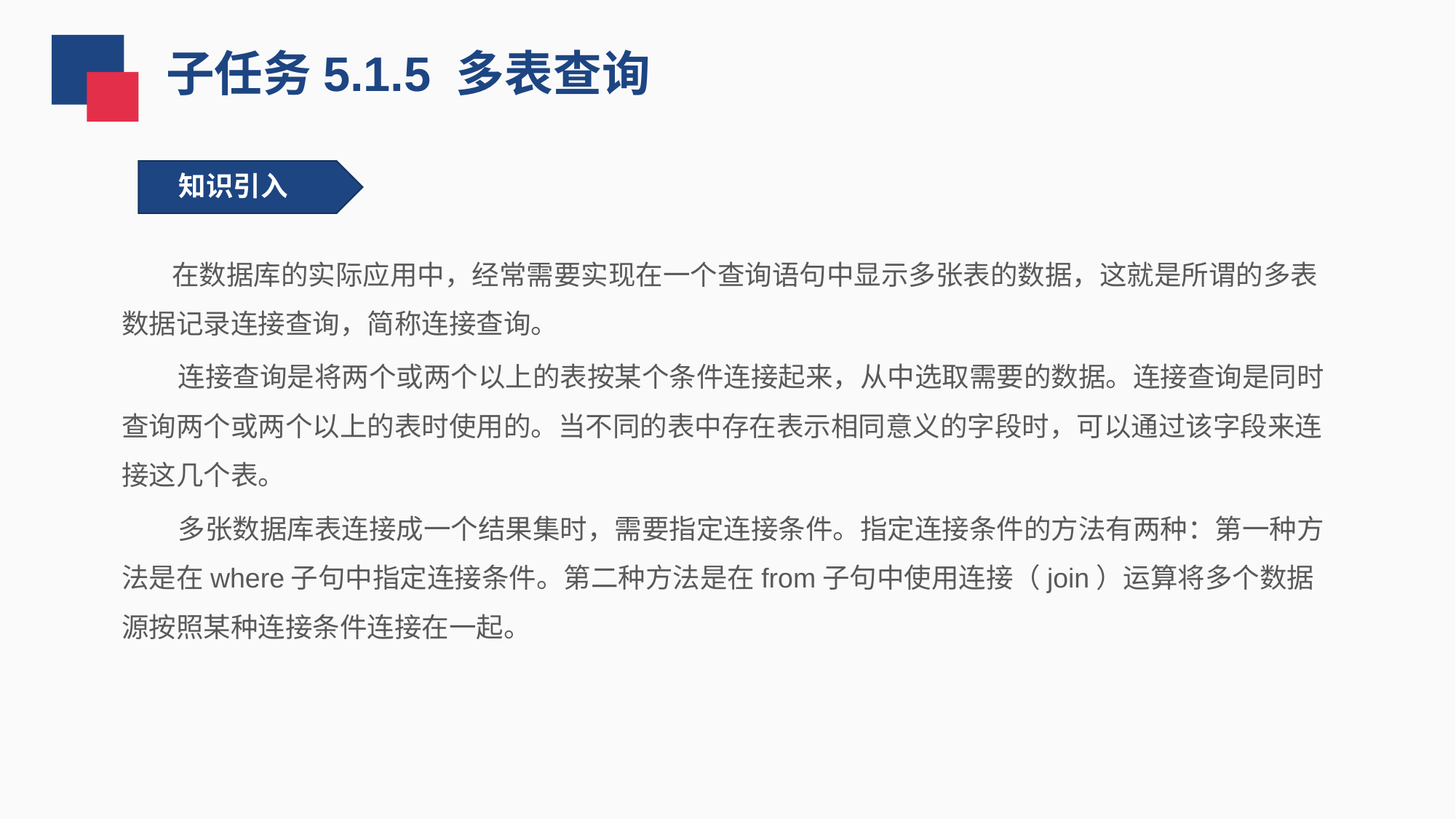

子任务5.1.5 多表查询

知识引入
       在数据库的实际应用中，经常需要实现在一个查询语句中显示多张表的数据，这就是所谓的多表数据记录连接查询，简称连接查询。
        连接查询是将两个或两个以上的表按某个条件连接起来，从中选取需要的数据。连接查询是同时查询两个或两个以上的表时使用的。当不同的表中存在表示相同意义的字段时，可以通过该字段来连接这几个表。
        多张数据库表连接成一个结果集时，需要指定连接条件。指定连接条件的方法有两种：第一种方法是在where子句中指定连接条件。第二种方法是在from子句中使用连接（join）运算将多个数据源按照某种连接条件连接在一起。